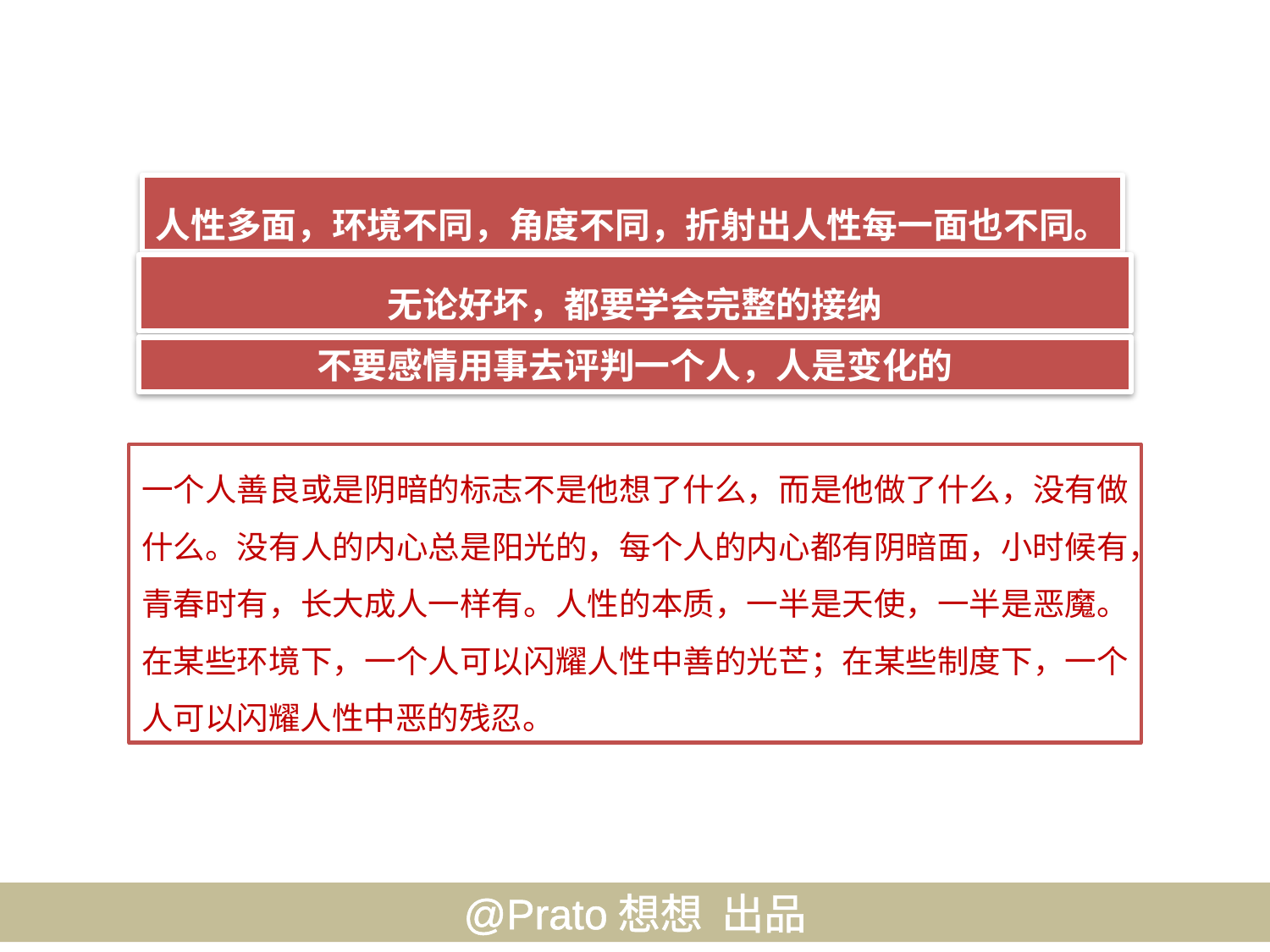

人性多面，环境不同，角度不同，折射出人性每一面也不同。
无论好坏，都要学会完整的接纳
不要感情用事去评判一个人，人是变化的
一个人善良或是阴暗的标志不是他想了什么，而是他做了什么，没有做什么。没有人的内心总是阳光的，每个人的内心都有阴暗面，小时候有，青春时有，长大成人一样有。人性的本质，一半是天使，一半是恶魔。在某些环境下，一个人可以闪耀人性中善的光芒；在某些制度下，一个人可以闪耀人性中恶的残忍。
@Prato想想  出品